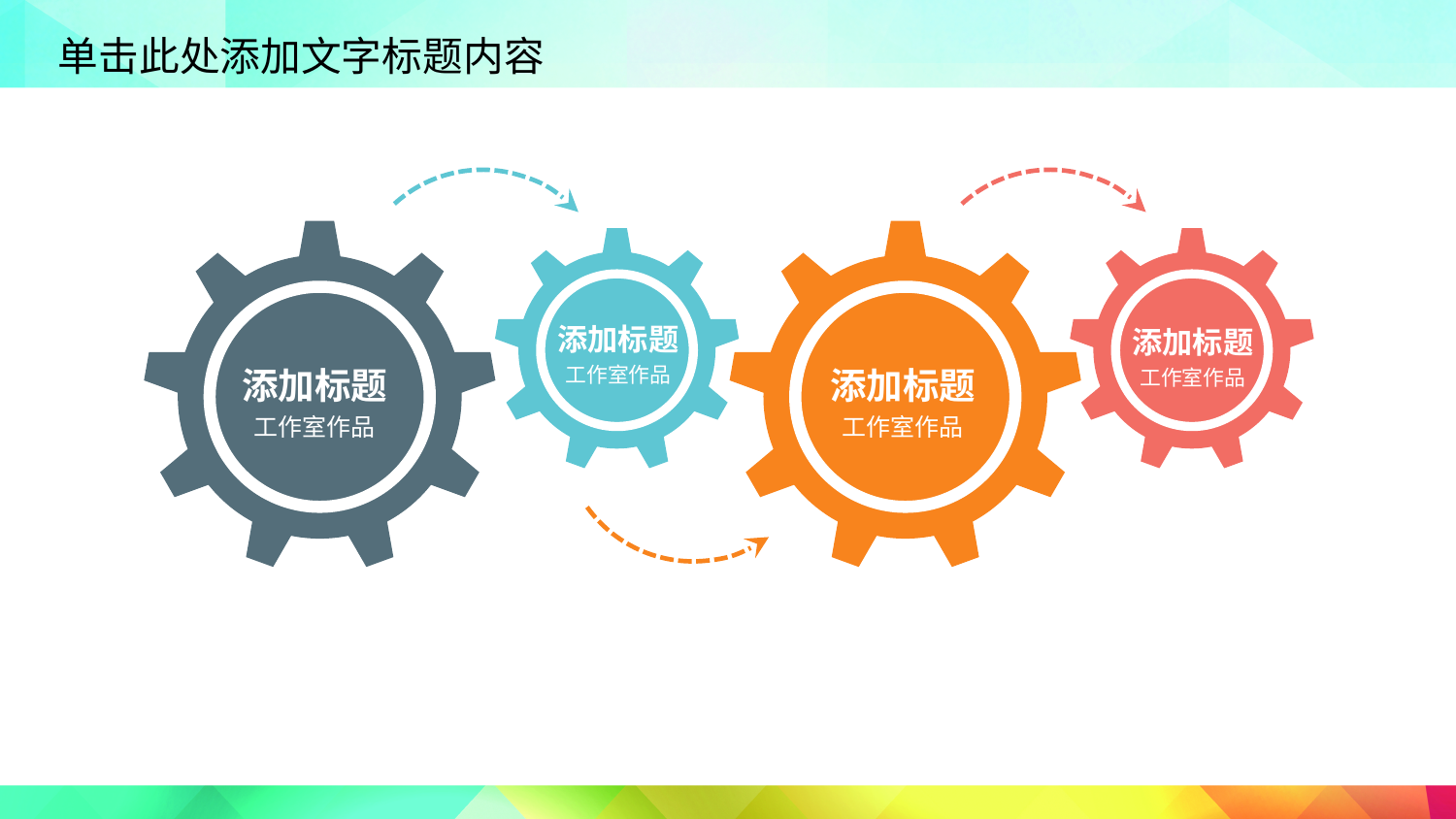

添加标题
工作室作品

添加标题
工作室作品

添加标题
工作室作品

添加标题
工作室作品